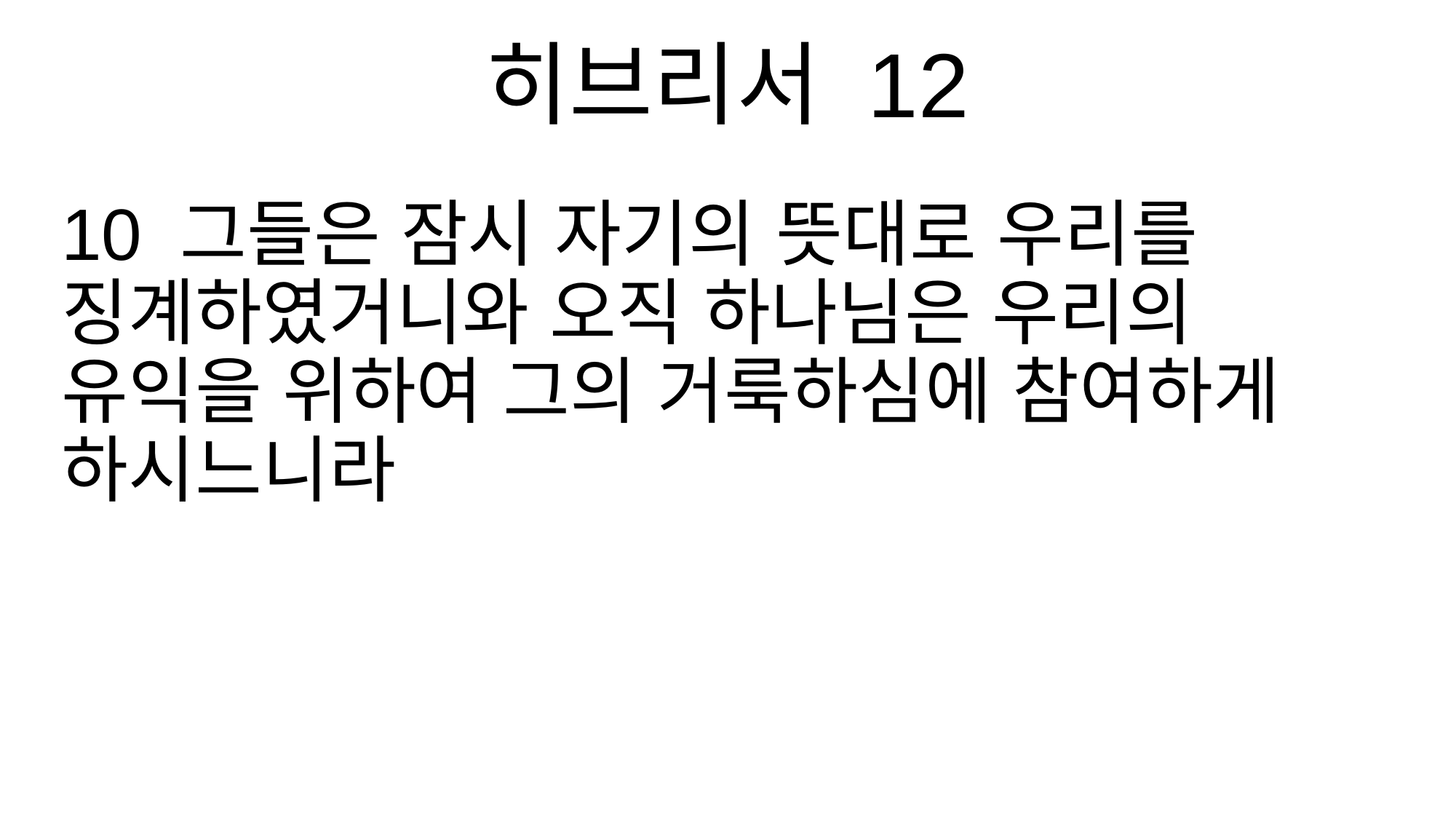

히브리서 12
10 그들은 잠시 자기의 뜻대로 우리를 징계하였거니와 오직 하나님은 우리의 유익을 위하여 그의 거룩하심에 참여하게 하시느니라